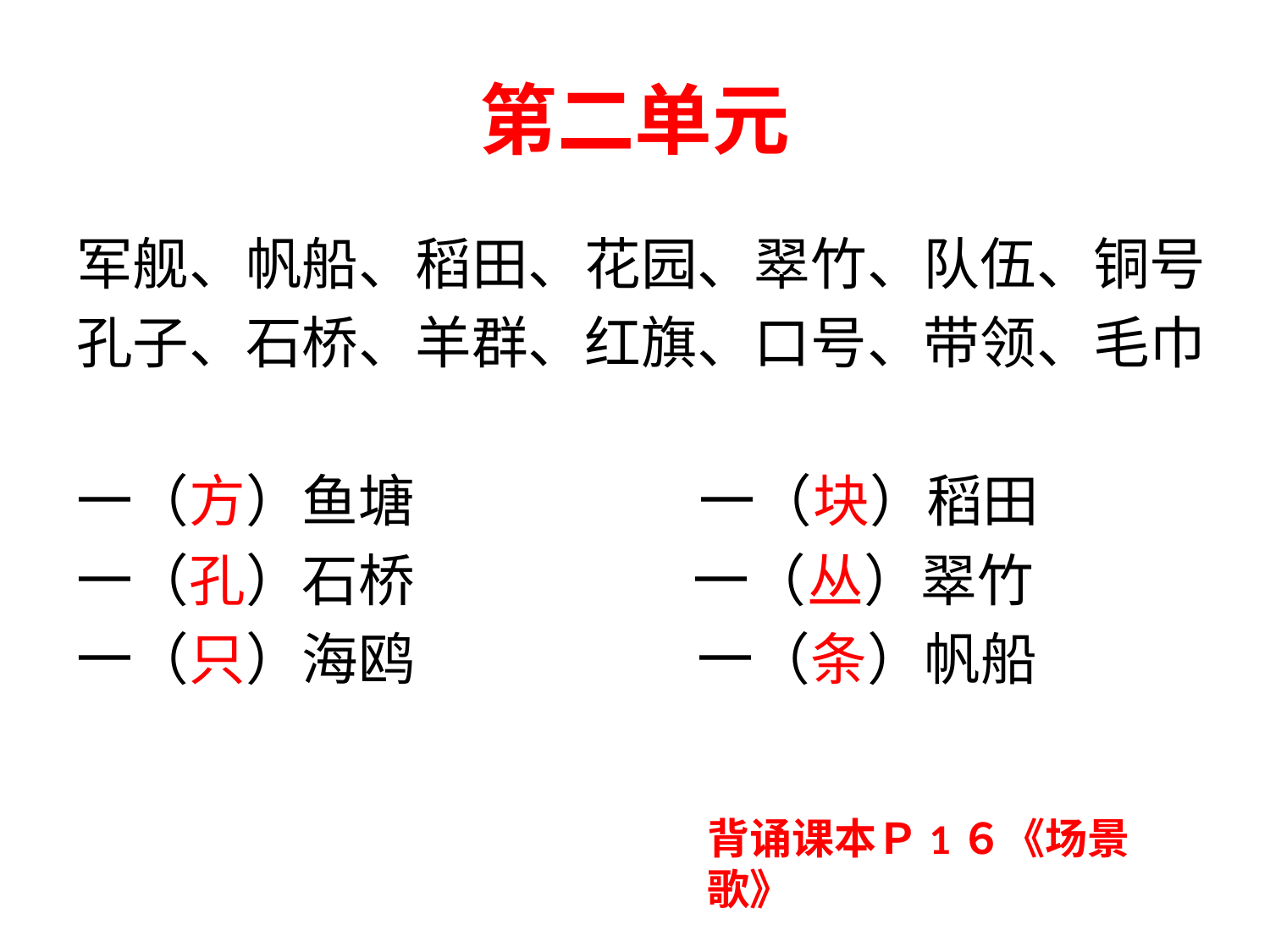

# 第二单元
军舰、帆船、稻田、花园、翠竹、队伍、铜号
孔子、石桥、羊群、红旗、口号、带领、毛巾

一（方）鱼塘                  　一（块）稻田
一（孔）石桥                      一（丛）翠竹
一（只）海鸥　　　　　一（条）帆船
背诵课本Ｐ1６《场景歌》